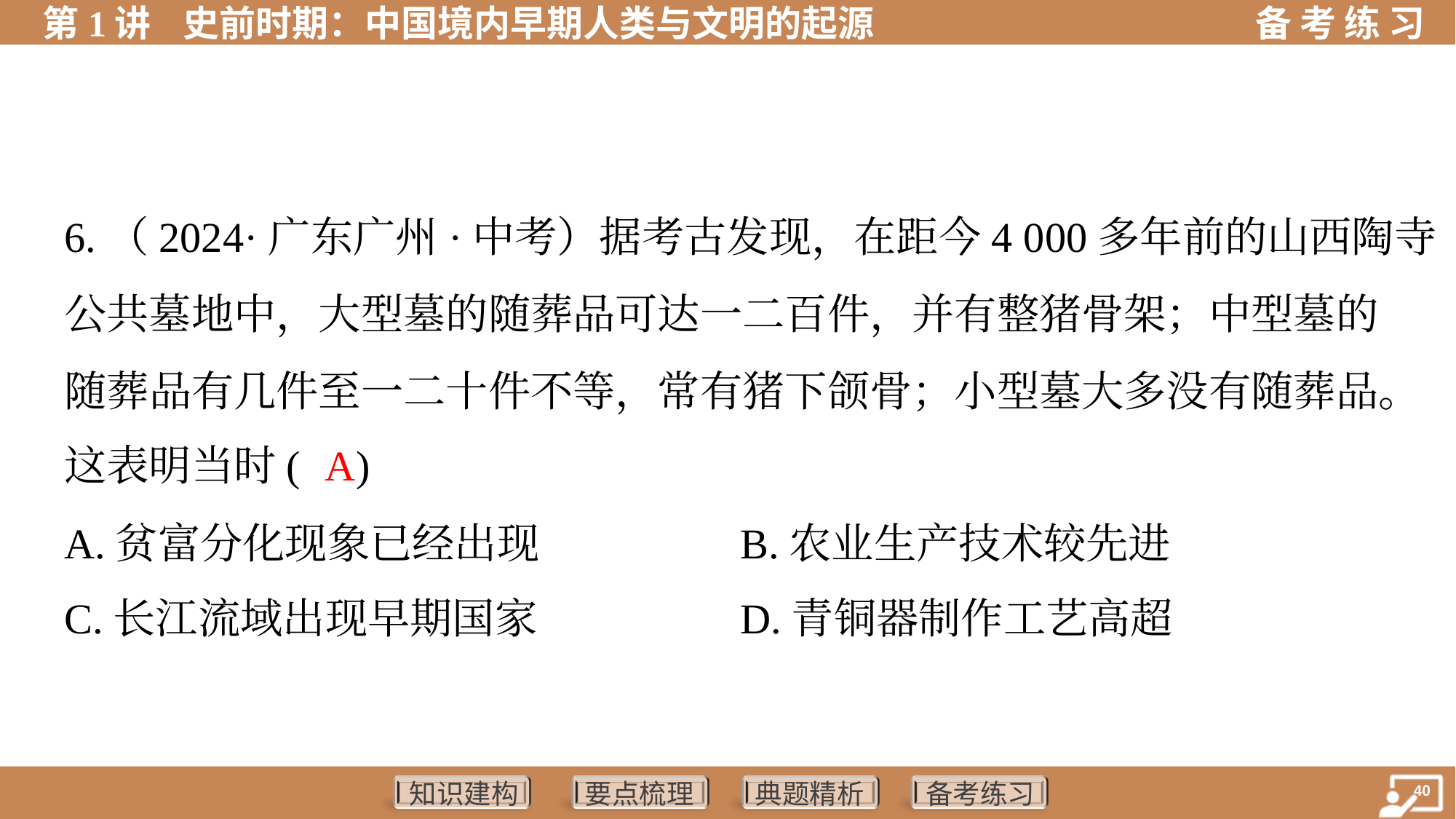

6.（2024·广东广州·中考）据考古发现，在距今4 000多年前的山西陶寺
公共墓地中，大型墓的随葬品可达一二百件，并有整猪骨架；中型墓的
随葬品有几件至一二十件不等，常有猪下颌骨；小型墓大多没有随葬品。
这表明当时(     )
A
A.贫富分化现象已经出现	B.农业生产技术较先进
C.长江流域出现早期国家	D.青铜器制作工艺高超